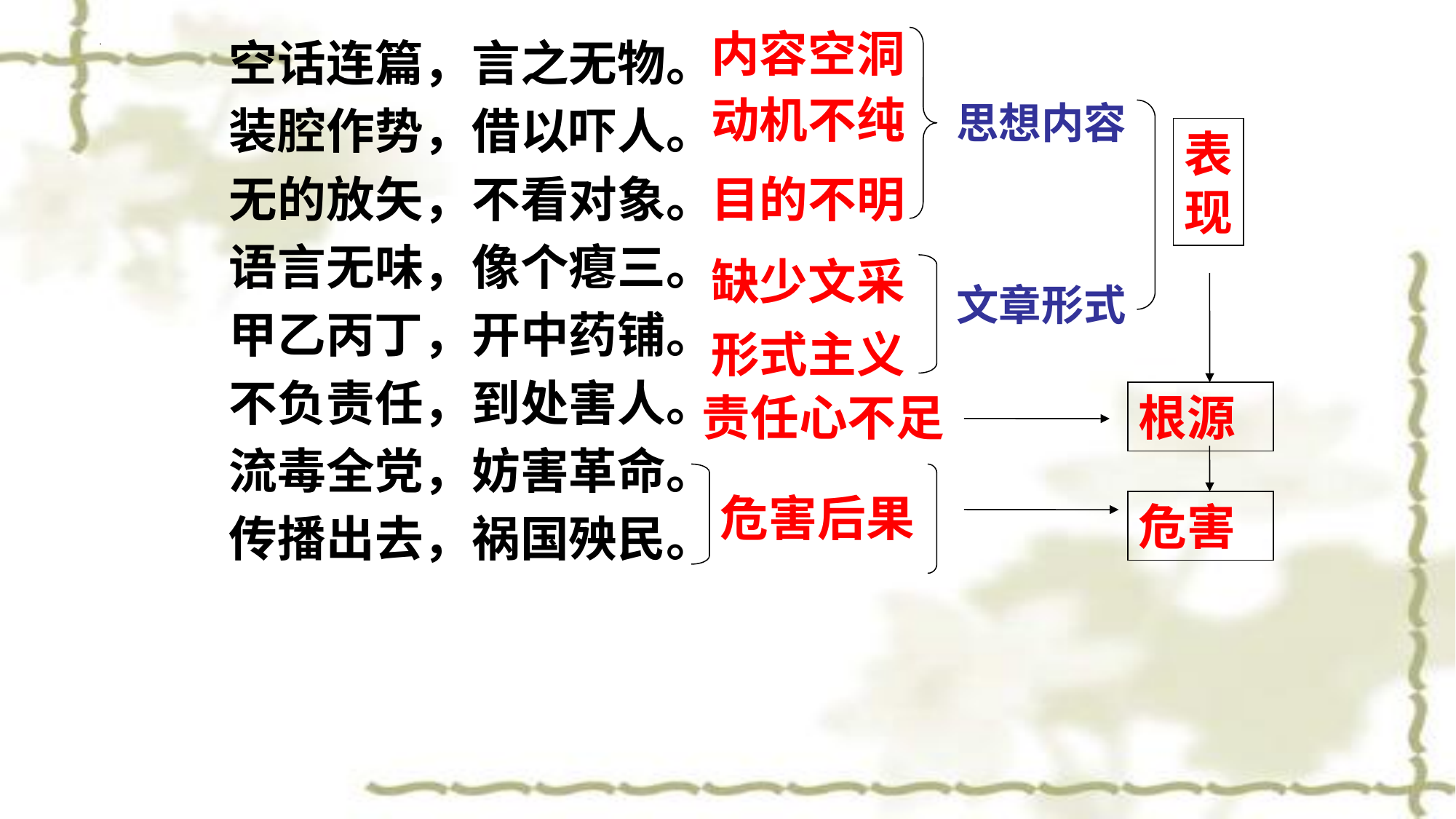

内容空洞
空话连篇，言之无物。
装腔作势，借以吓人。
无的放矢，不看对象。
语言无味，像个瘪三。
甲乙丙丁，开中药铺。
不负责任，到处害人。
流毒全党，妨害革命。
传播出去，祸国殃民。

动机不纯
思想内容

表
现
目的不明
缺少文采

文章形式

形式主义
责任心不足
根源

危害后果
危害